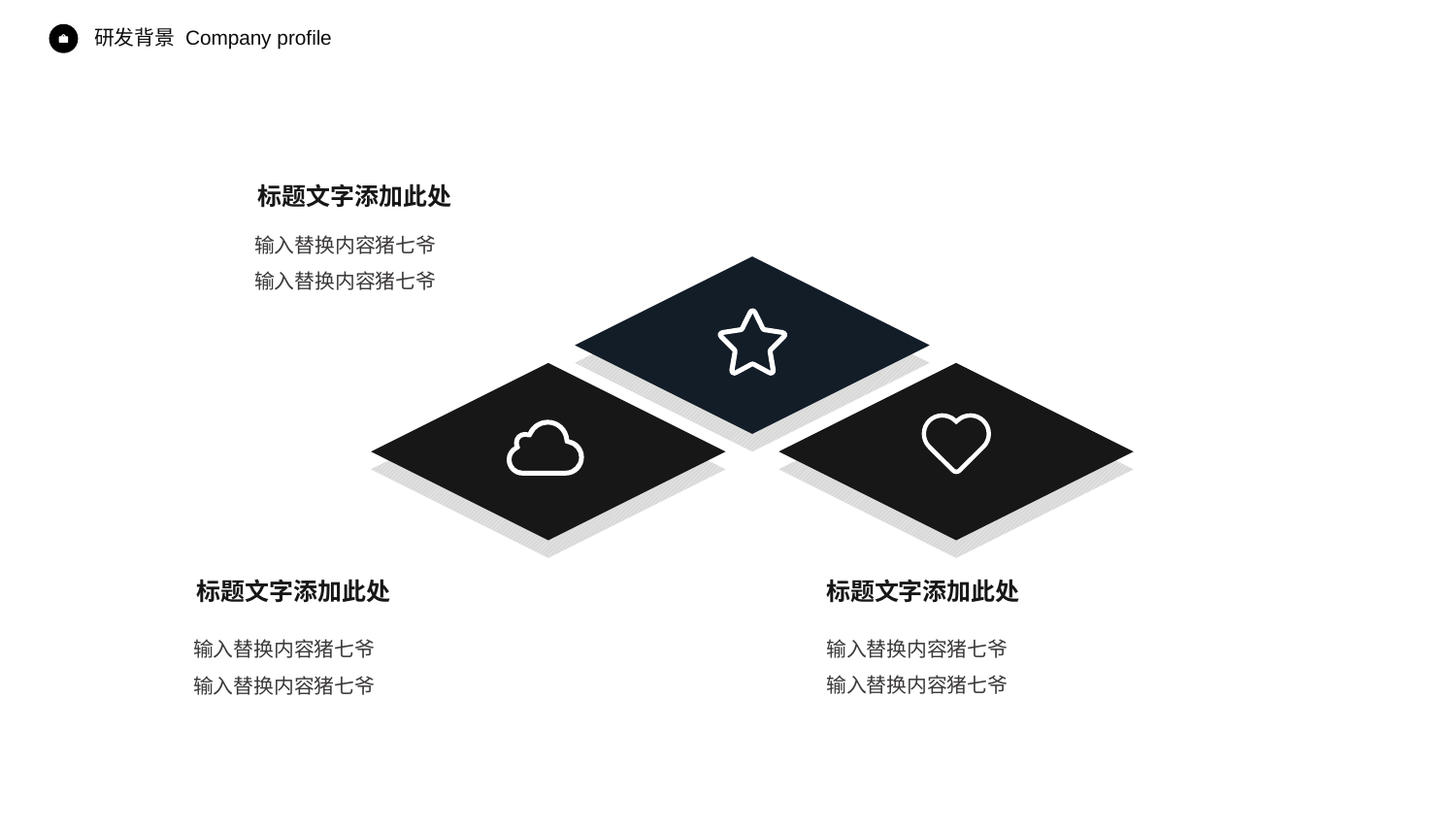

Company profile
研发背景

标题文字添加此处

输入替换内容猪七爷
输入替换内容猪七爷

标题文字添加此处

标题文字添加此处

输入替换内容猪七爷
输入替换内容猪七爷
输入替换内容猪七爷
输入替换内容猪七爷